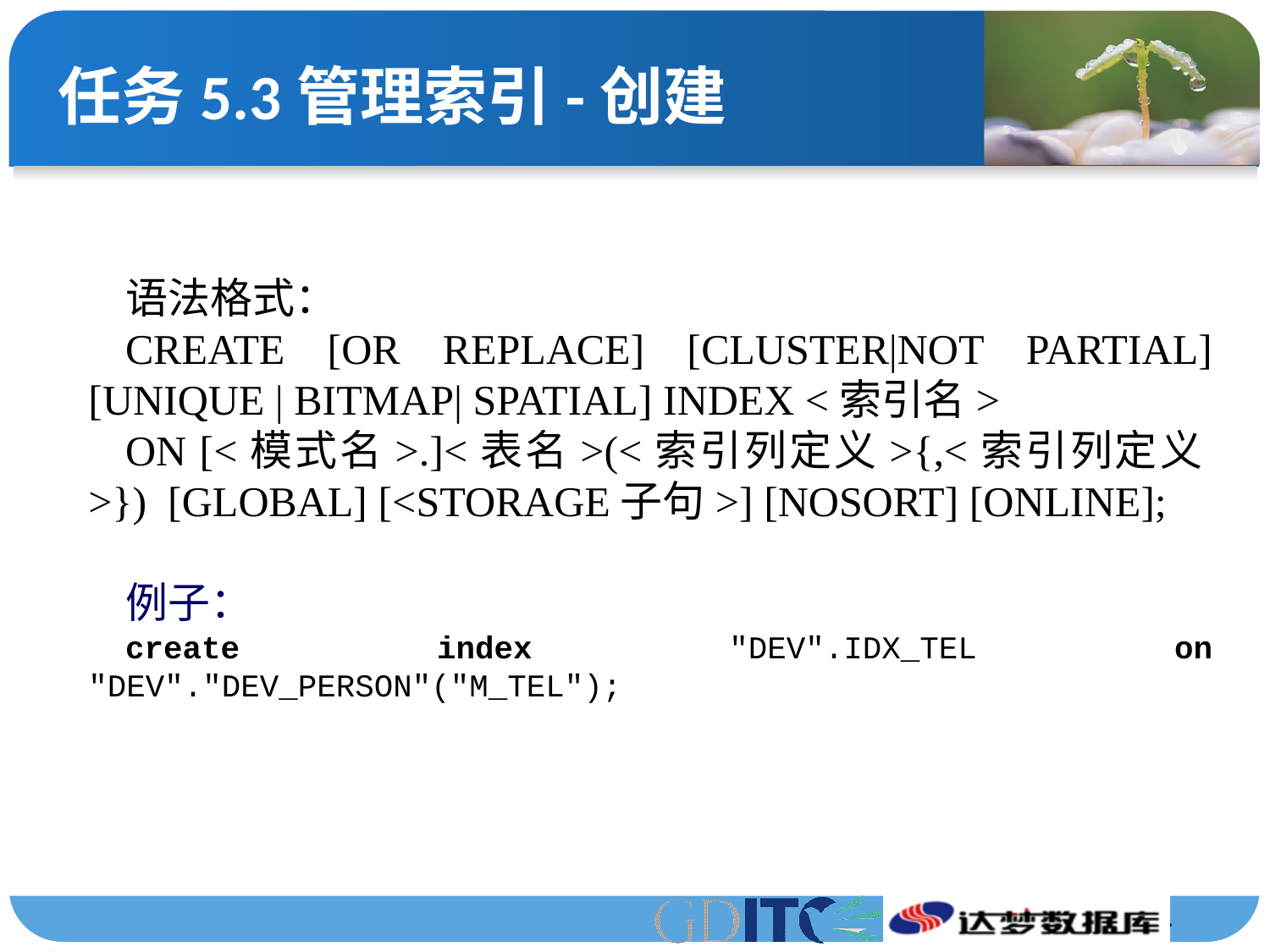

# 任务5.3管理索引-创建
语法格式：
CREATE [OR REPLACE] [CLUSTER|NOT PARTIAL][UNIQUE | BITMAP| SPATIAL] INDEX <索引名>
ON [<模式名>.]<表名>(<索引列定义>{,<索引列定义>})  [GLOBAL] [<STORAGE子句>] [NOSORT] [ONLINE];

例子：
create index "DEV".IDX_TEL on "DEV"."DEV_PERSON"("M_TEL");